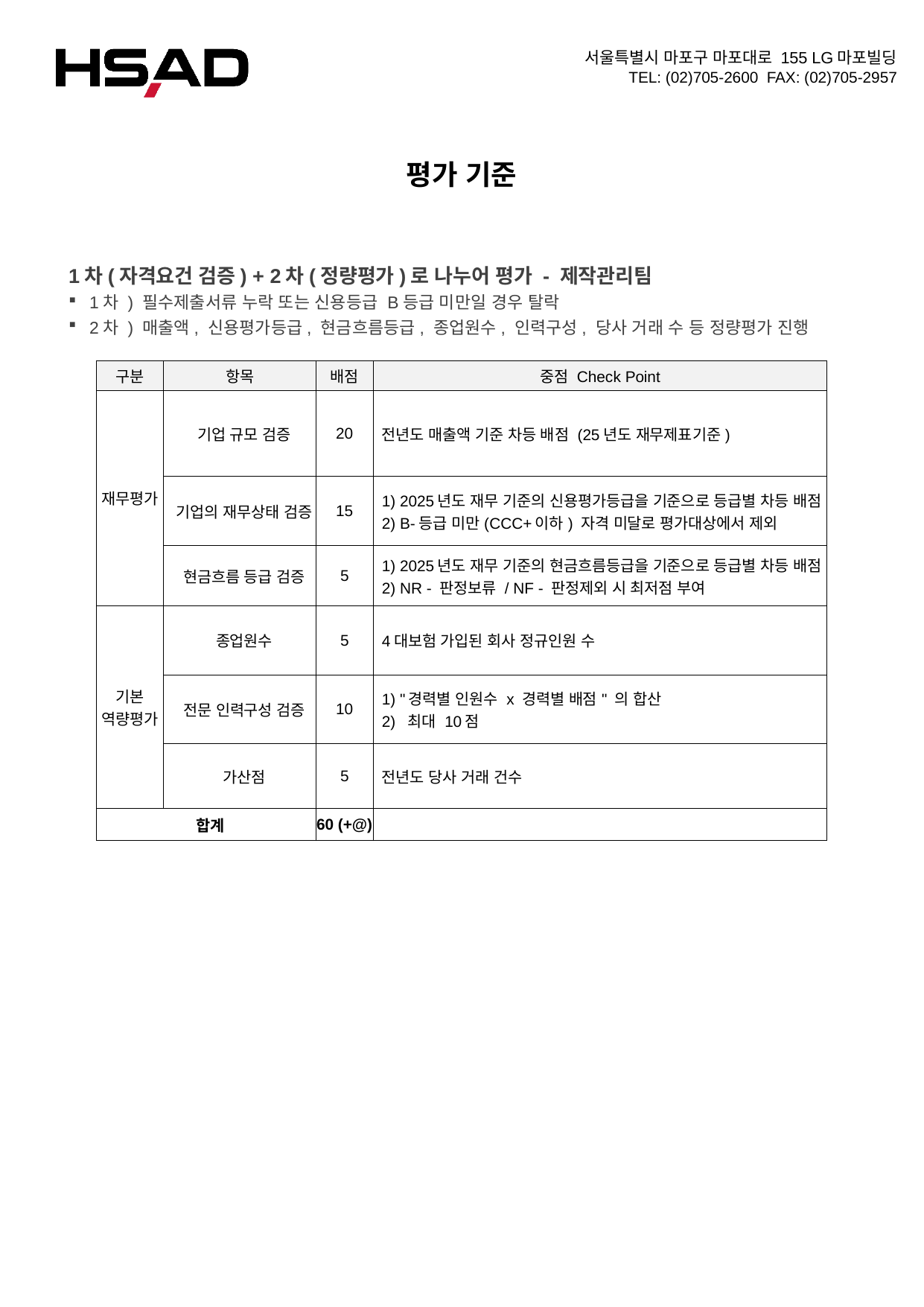

평가 기준
1차(자격요건 검증) + 2차(정량평가)로 나누어 평가 - 제작관리팀
1차 ) 필수제출서류 누락 또는 신용등급 B등급 미만일 경우 탈락
2차 ) 매출액, 신용평가등급, 현금흐름등급, 종업원수, 인력구성, 당사 거래 수 등 정량평가 진행
| 구분 | 항목 | 배점 | 중점 Check Point |
| --- | --- | --- | --- |
| 재무평가 | 기업 규모 검증 | 20 | 전년도 매출액 기준 차등 배점 (25년도 재무제표기준) |
|  | 기업의 재무상태 검증 | 15 | 1) 2025년도 재무 기준의 신용평가등급을 기준으로 등급별 차등 배점 2) B-등급 미만(CCC+이하) 자격 미달로 평가대상에서 제외 |
|  | 현금흐름 등급 검증 | 5 | 1) 2025년도 재무 기준의 현금흐름등급을 기준으로 등급별 차등 배점 2) NR - 판정보류 / NF - 판정제외 시 최저점 부여 |
| 기본 역량평가 | 종업원수 | 5 | 4대보험 가입된 회사 정규인원 수 |
|  | 전문 인력구성 검증 | 10 | 1) "경력별 인원수 x 경력별 배점" 의 합산 2) 최대 10점 |
|  | 가산점 | 5 | 전년도 당사 거래 건수 |
| 합계 |  | 60 (+@) |  |